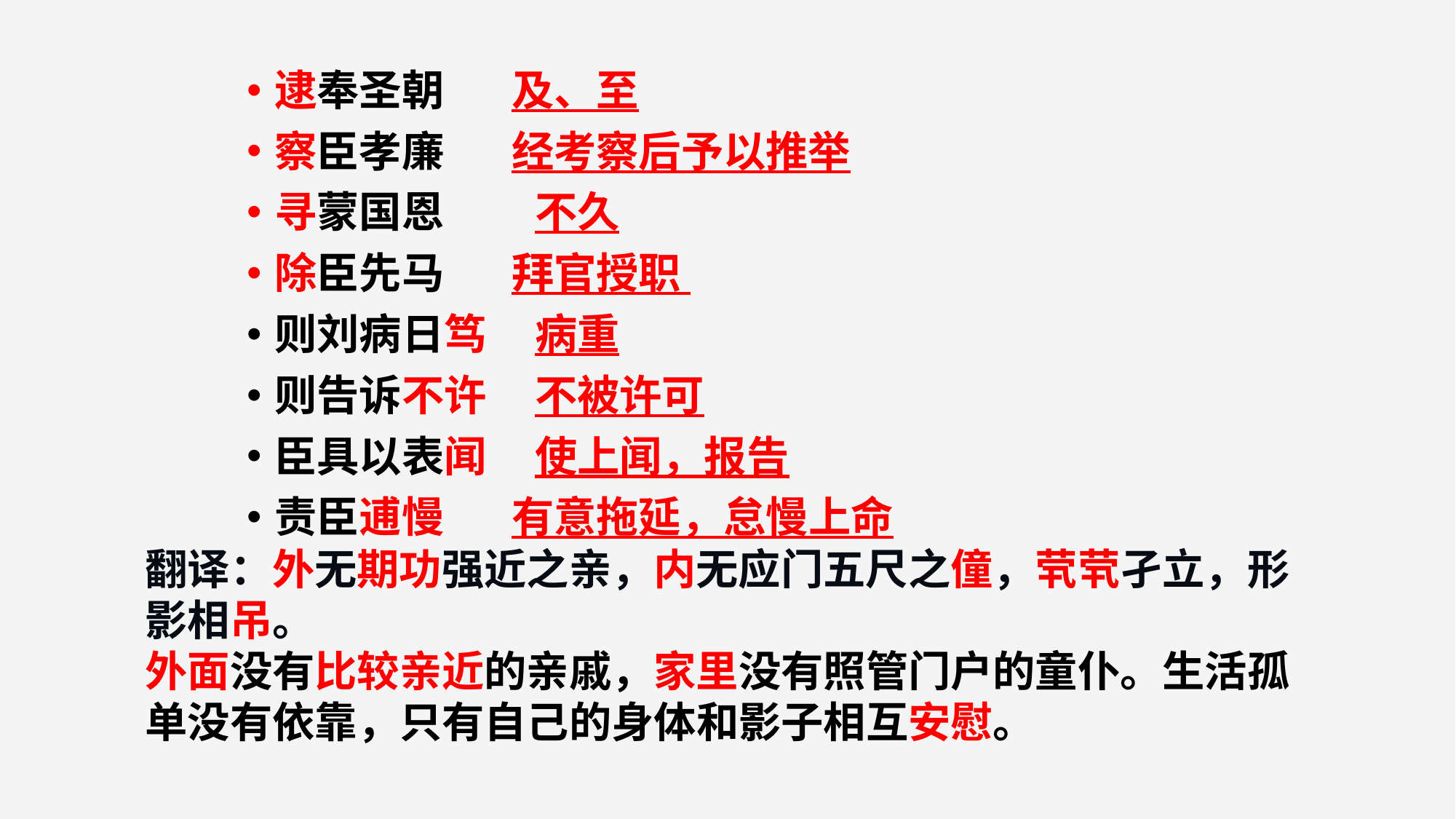

逮奉圣朝       及、至
察臣孝廉       经考察后予以推举
寻蒙国恩　     不久
除臣先马       拜官授职
则刘病日笃     病重
则告诉不许     不被许可
臣具以表闻     使上闻，报告
责臣逋慢       有意拖延，怠慢上命
翻译：外无期功强近之亲，内无应门五尺之僮，茕茕孑立，形影相吊。
外面没有比较亲近的亲戚，家里没有照管门户的童仆。生活孤单没有依靠，只有自己的身体和影子相互安慰。